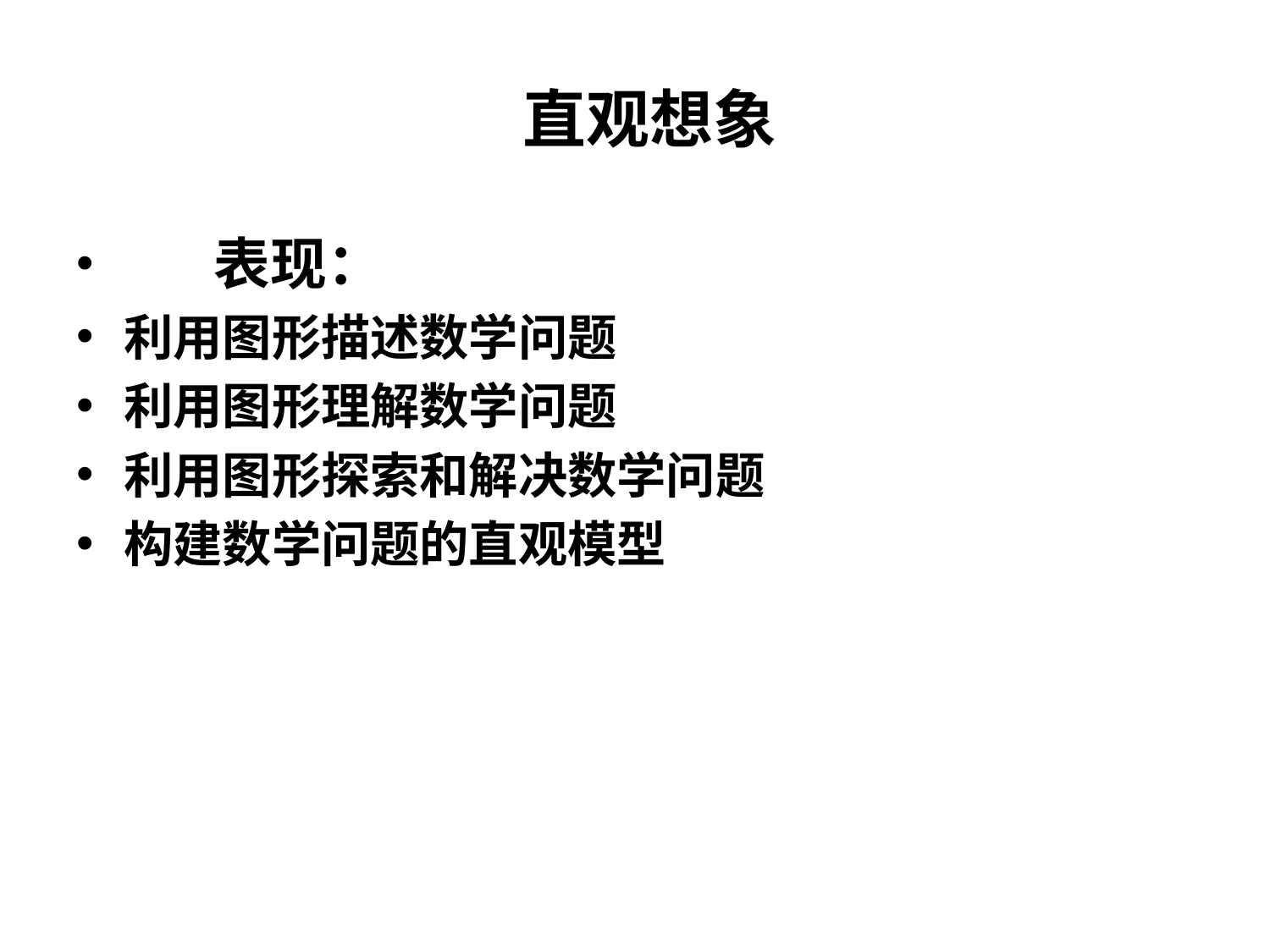

# 直观想象
       表现：
利用图形描述数学问题
利用图形理解数学问题
利用图形探索和解决数学问题
构建数学问题的直观模型